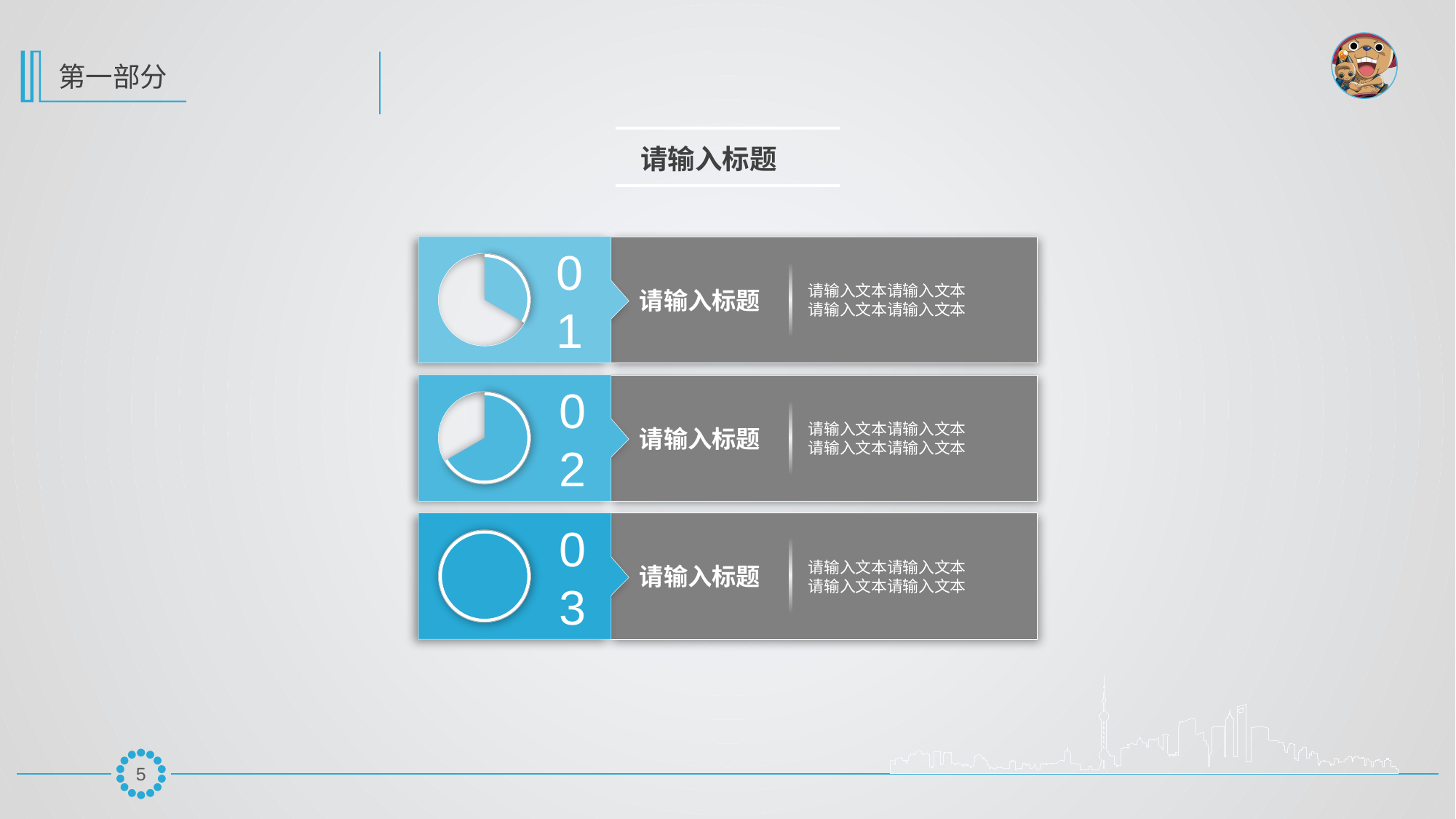

请输入标题
01

请输入文本请输入文本
请输入文本请输入文本
请输入标题
02

请输入文本请输入文本
请输入文本请输入文本
请输入标题
03

请输入文本请输入文本
请输入文本请输入文本
请输入标题
5